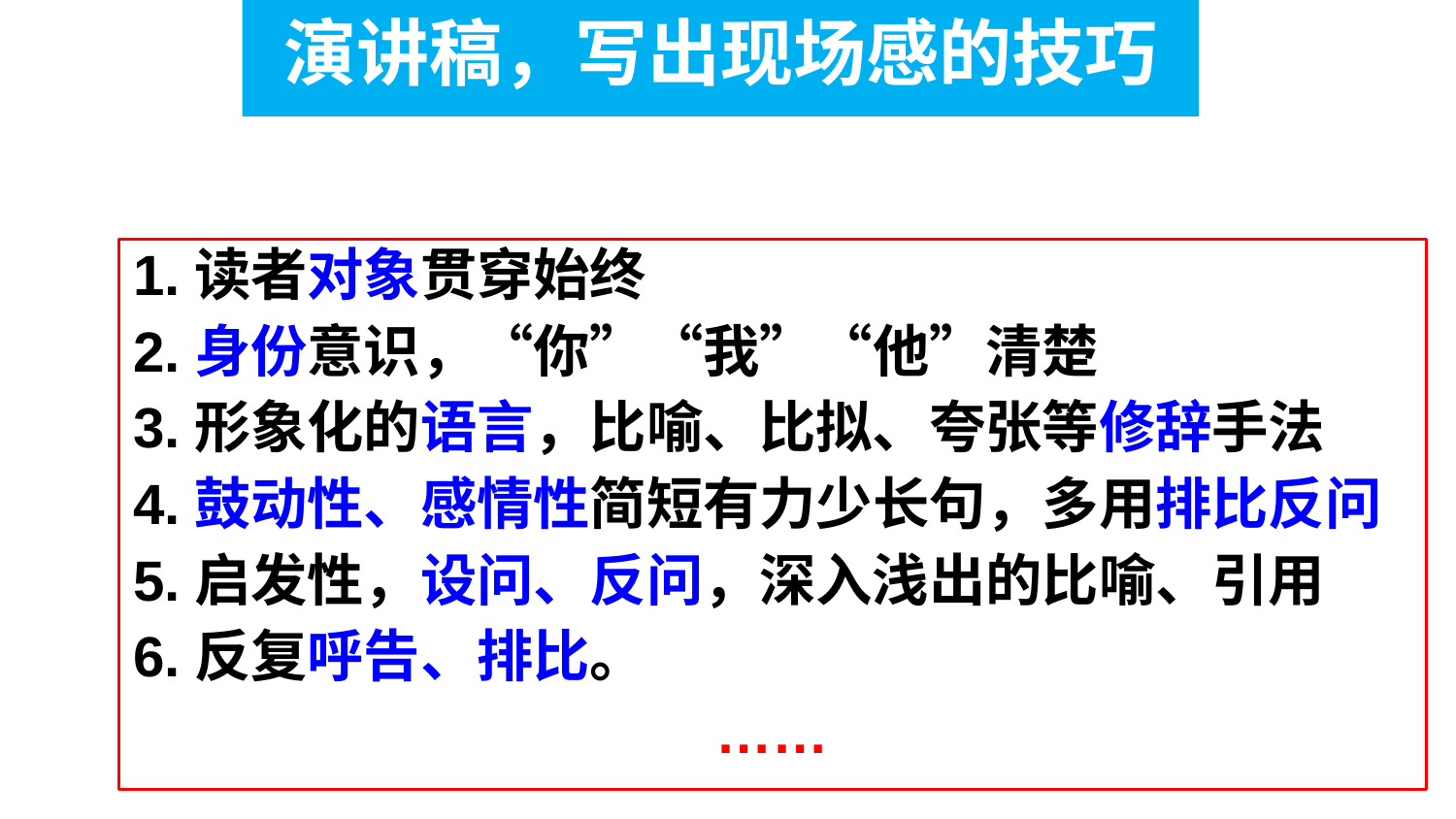

演讲稿，写出现场感的技巧
1.读者对象贯穿始终
2.身份意识，“你”“我”“他”清楚
3.形象化的语言，比喻、比拟、夸张等修辞手法
4.鼓动性、感情性简短有力少长句，多用排比反问
5.启发性，设问、反问，深入浅出的比喻、引用
6.反复呼告、排比。
……